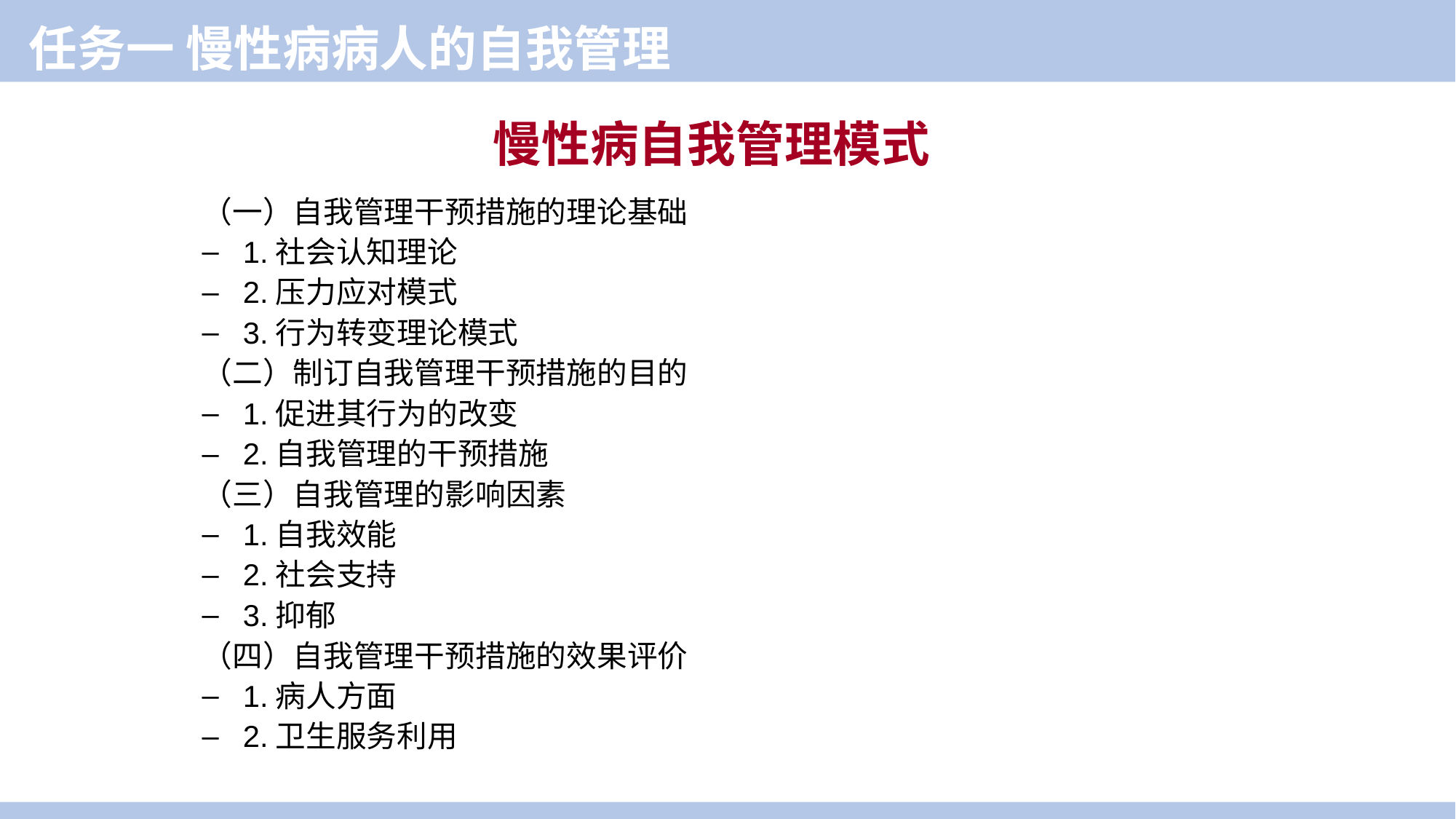

任务一 慢性病病人的自我管理
慢性病自我管理模式
（一）自我管理干预措施的理论基础
1.社会认知理论
2.压力应对模式
3.行为转变理论模式
（二）制订自我管理干预措施的目的
1.促进其行为的改变
2.自我管理的干预措施
（三）自我管理的影响因素
1.自我效能
2.社会支持
3.抑郁
（四）自我管理干预措施的效果评价
1.病人方面
2.卫生服务利用